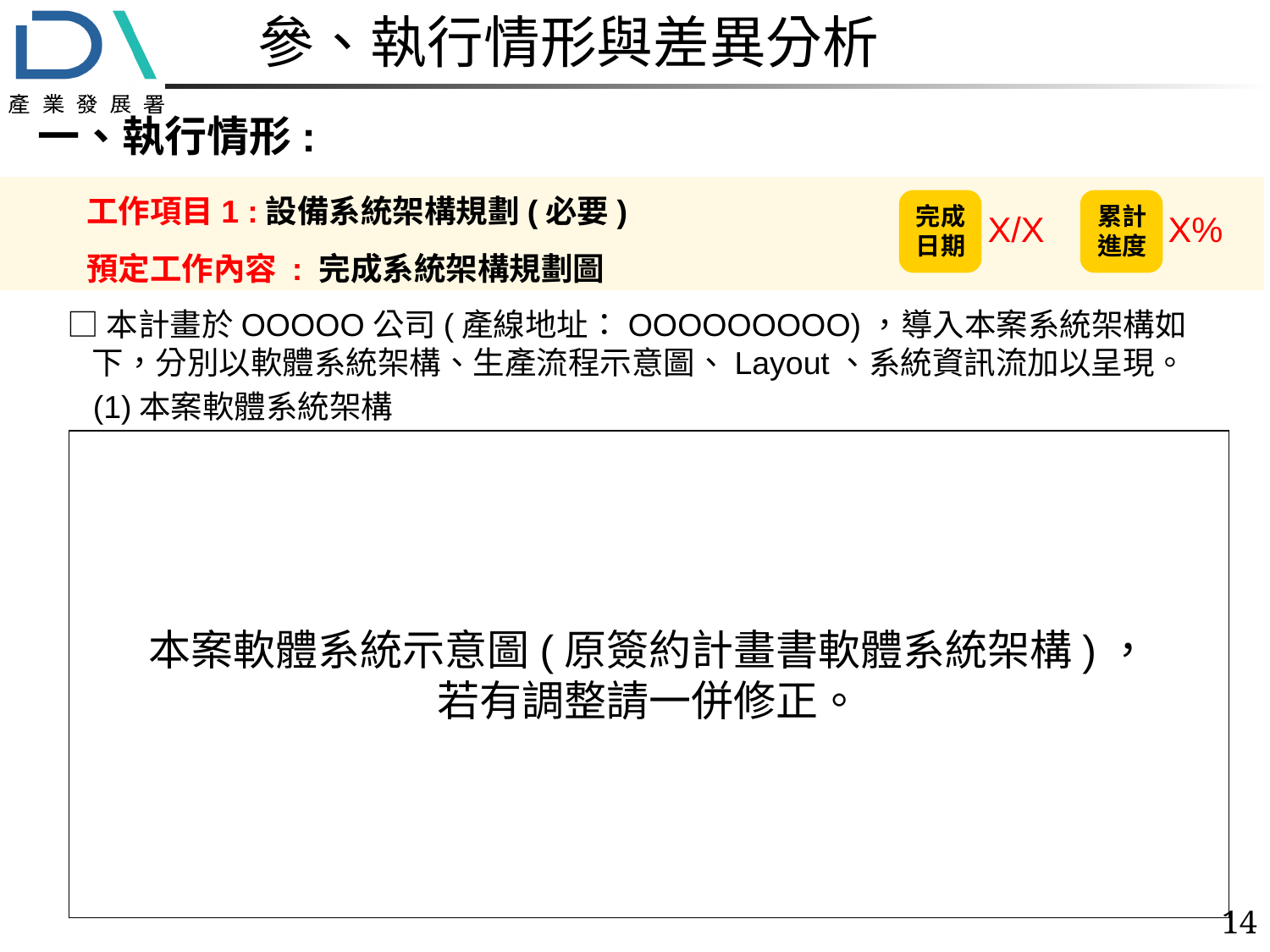

# 參、執行情形與差異分析
一、執行情形:
工作項目1 :設備系統架構規劃(必要)
預定工作內容 : 完成系統架構規劃圖

完成
日期
累計
進度
X/X
X%
□本計畫於OOOOO公司(產線地址：OOOOOOOOO)，導入本案系統架構如下，分別以軟體系統架構、生產流程示意圖、Layout、系統資訊流加以呈現。
(1)本案軟體系統架構
本案軟體系統示意圖(原簽約計畫書軟體系統架構)，
若有調整請一併修正。
14